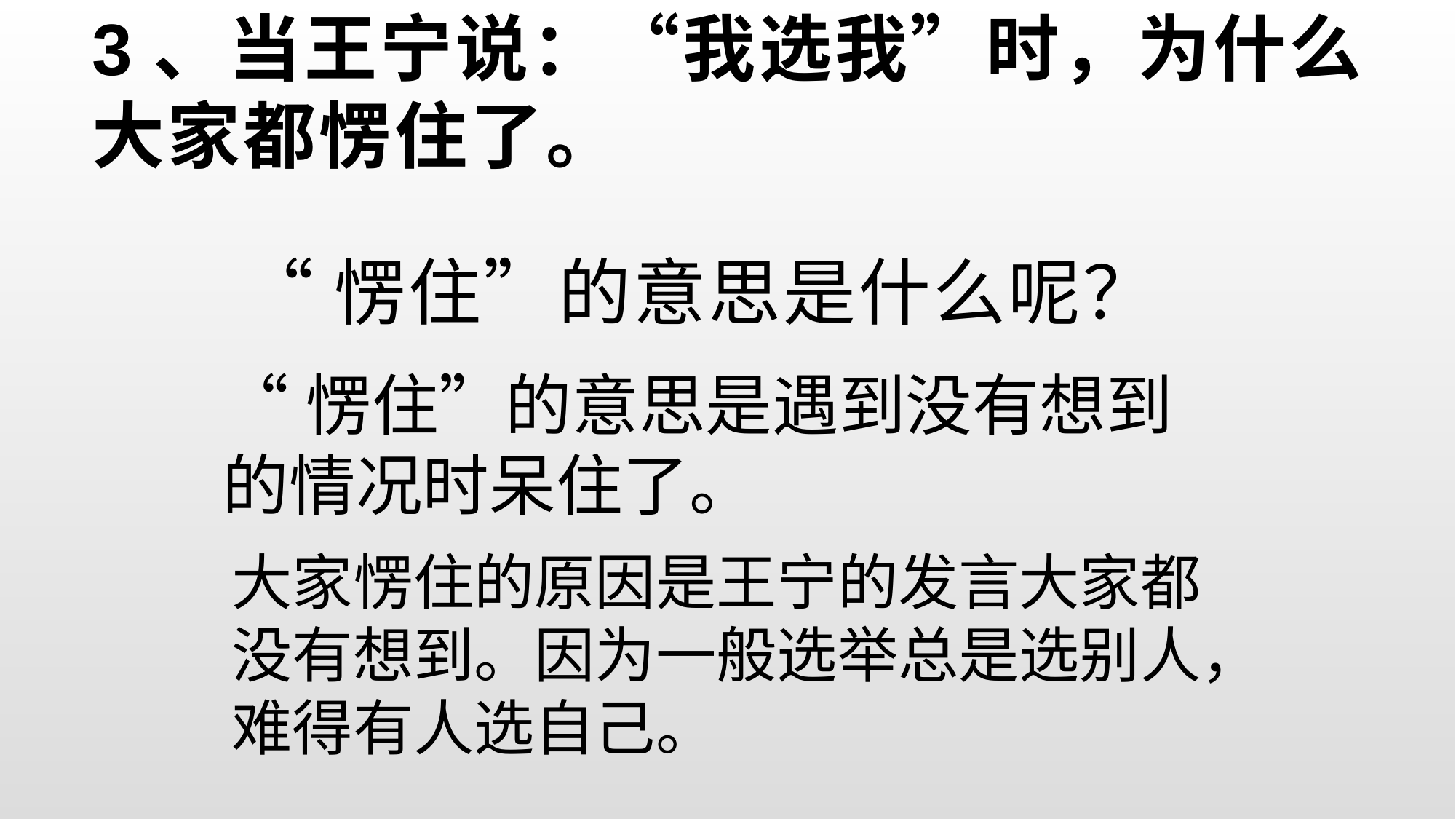

# 3、当王宁说：“我选我”时，为什么大家都愣住了。
“愣住”的意思是什么呢？
“愣住”的意思是遇到没有想到的情况时呆住了。
大家愣住的原因是王宁的发言大家都
没有想到。因为一般选举总是选别人，
难得有人选自己。